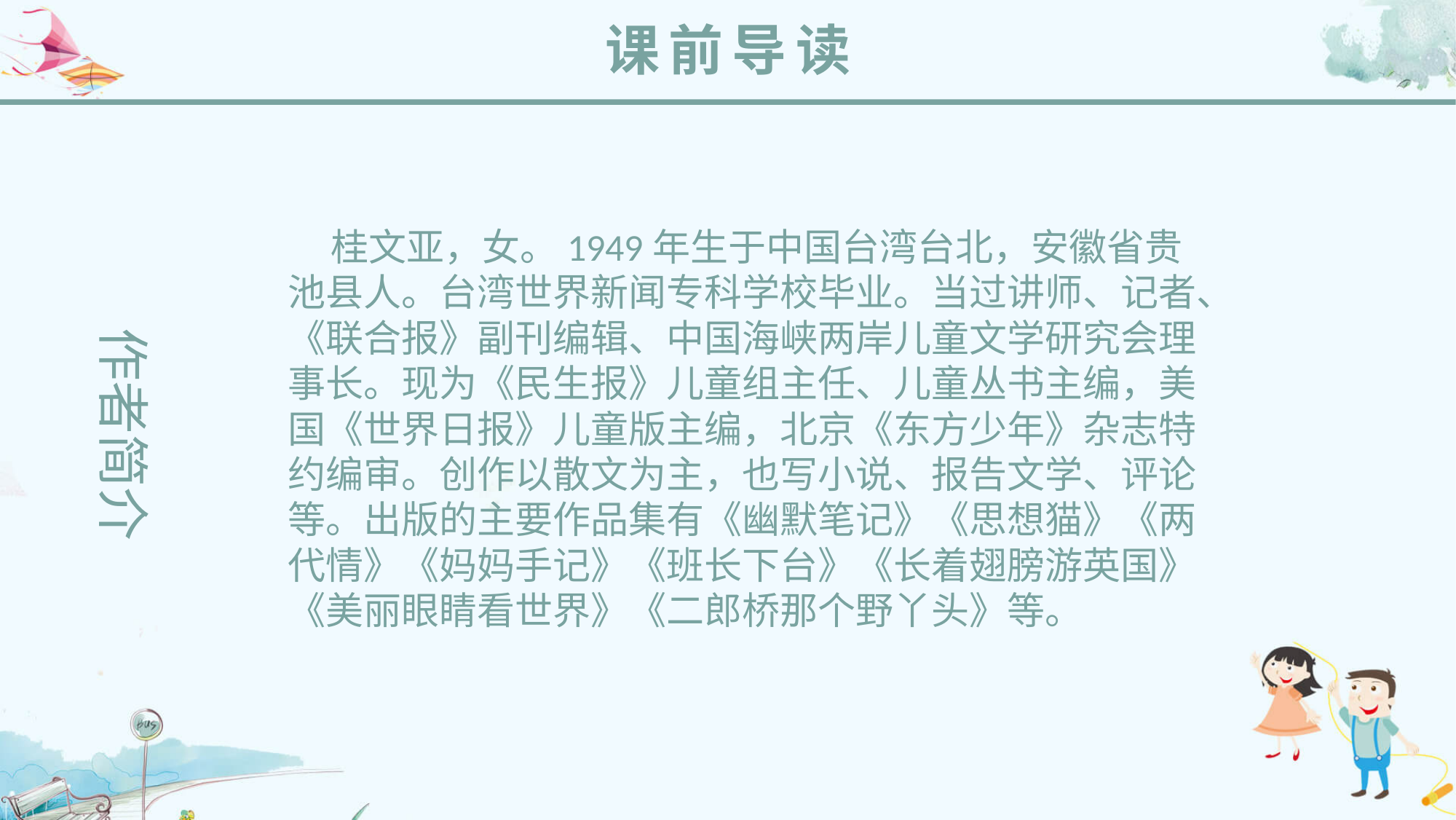

课前导读

    桂文亚，女。1949年生于中国台湾台北，安徽省贵池县人。台湾世界新闻专科学校毕业。当过讲师、记者、《联合报》副刊编辑、中国海峡两岸儿童文学研究会理事长。现为《民生报》儿童组主任、儿童丛书主编，美国《世界日报》儿童版主编，北京《东方少年》杂志特约编审。创作以散文为主，也写小说、报告文学、评论等。出版的主要作品集有《幽默笔记》《思想猫》《两代情》《妈妈手记》《班长下台》《长着翅膀游英国》《美丽眼睛看世界》《二郎桥那个野丫头》等。
作者简介